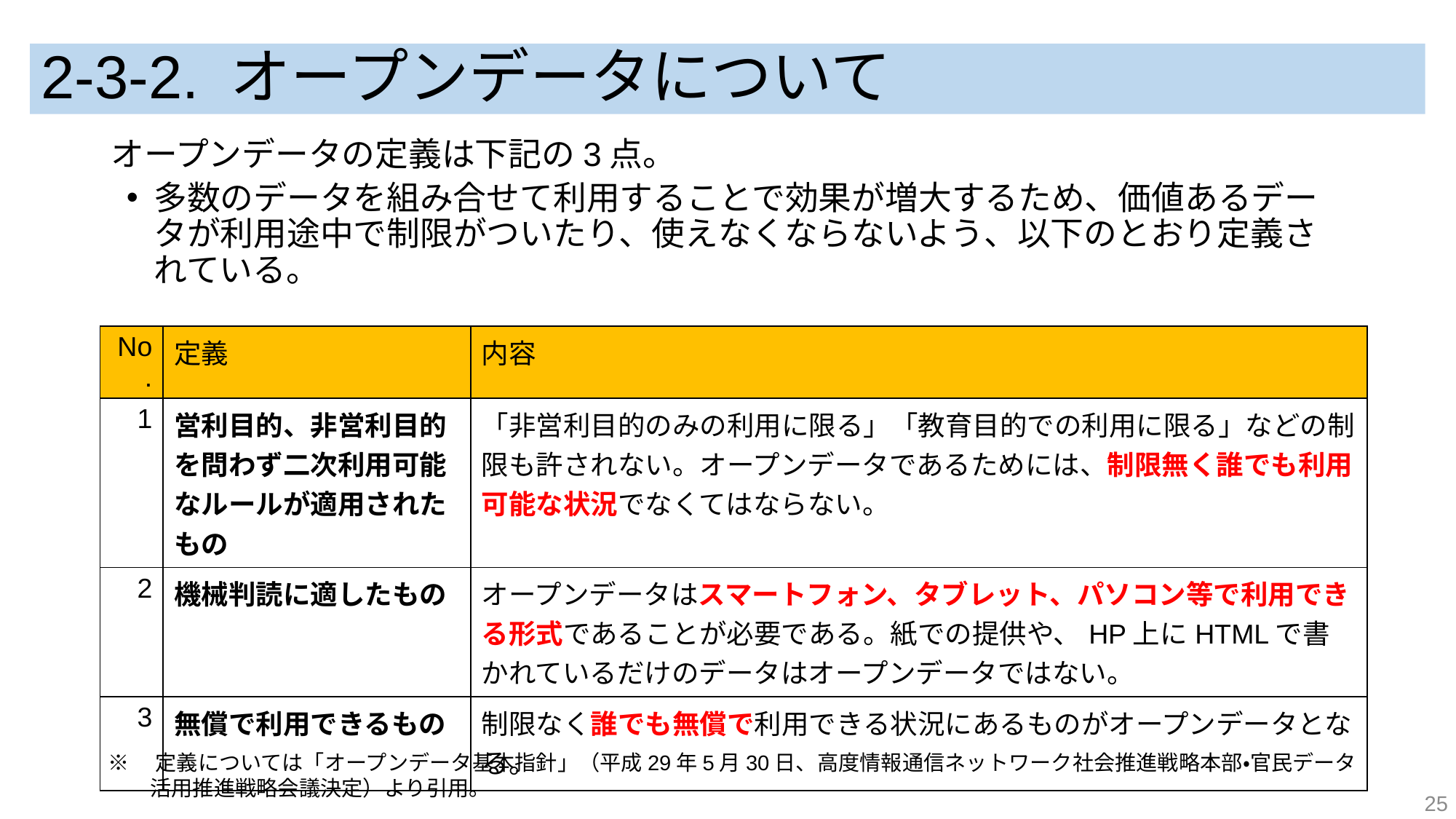

# 2-3-2. オープンデータについて
オープンデータの定義は下記の3点。
多数のデータを組み合せて利用することで効果が増大するため、価値あるデータが利用途中で制限がついたり、使えなくならないよう、以下のとおり定義されている。

| No. | 定義 | 内容 |
| --- | --- | --- |
| 1 | 営利目的、非営利目的を問わず二次利用可能なルールが適用されたもの | 「非営利目的のみの利用に限る」「教育目的での利用に限る」などの制限も許されない。オープンデータであるためには、制限無く誰でも利用可能な状況でなくてはならない。 |
| 2 | 機械判読に適したもの | オープンデータはスマートフォン、タブレット、パソコン等で利用できる形式であることが必要である。紙での提供や、HP上にHTMLで書かれているだけのデータはオープンデータではない。 |
| 3 | 無償で利用できるもの | 制限なく誰でも無償で利用できる状況にあるものがオープンデータとなる。 |
※　定義については「オープンデータ基本指針」（平成29年5月30日、高度情報通信ネットワーク社会推進戦略本部・官民データ活用推進戦略会議決定）より引用。

25